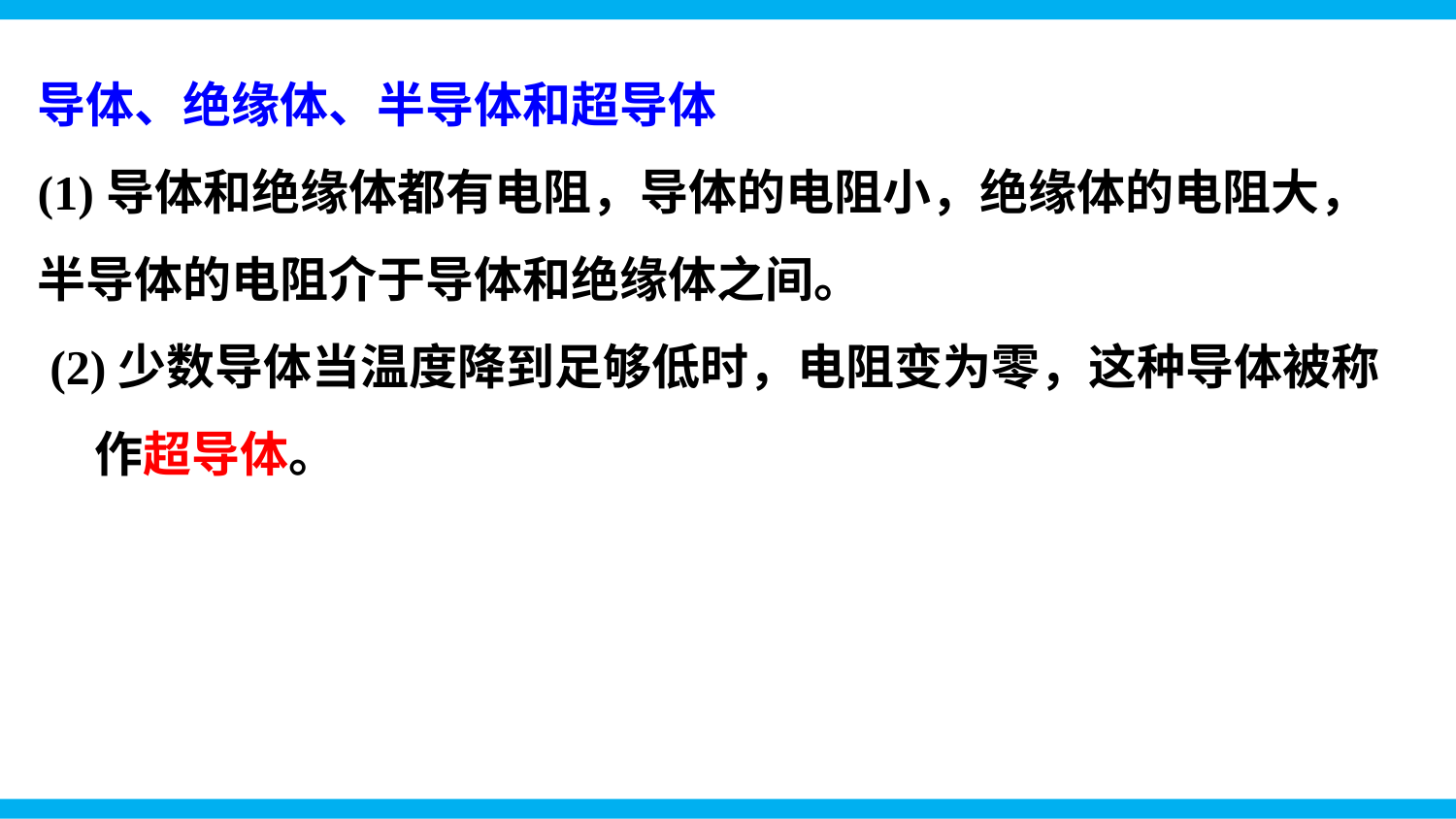

导体、绝缘体、半导体和超导体
(1)导体和绝缘体都有电阻，导体的电阻小，绝缘体的电阻大，半导体的电阻介于导体和绝缘体之间。
 (2)少数导体当温度降到足够低时，电阻变为零，这种导体被称作超导体。